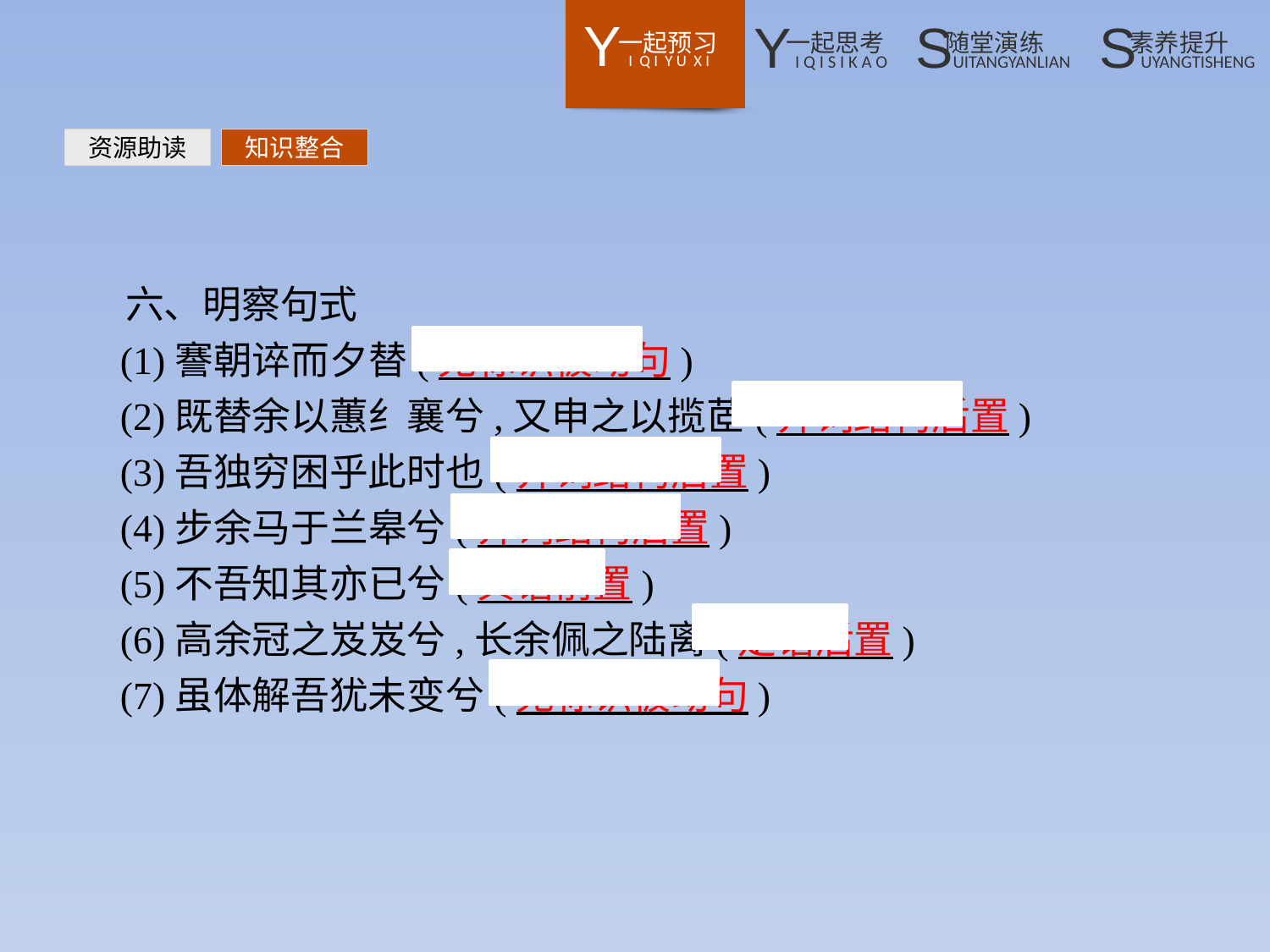

资源助读
知识整合
六、明察句式
(1)謇朝谇而夕替(无标识被动句)
(2)既替余以蕙纟襄兮,又申之以揽茝(介词结构后置)
(3)吾独穷困乎此时也(介词结构后置)
(4)步余马于兰皋兮(介词结构后置)
(5)不吾知其亦已兮(宾语前置)
(6)高余冠之岌岌兮,长余佩之陆离(定语后置)
(7)虽体解吾犹未变兮(无标识被动句)